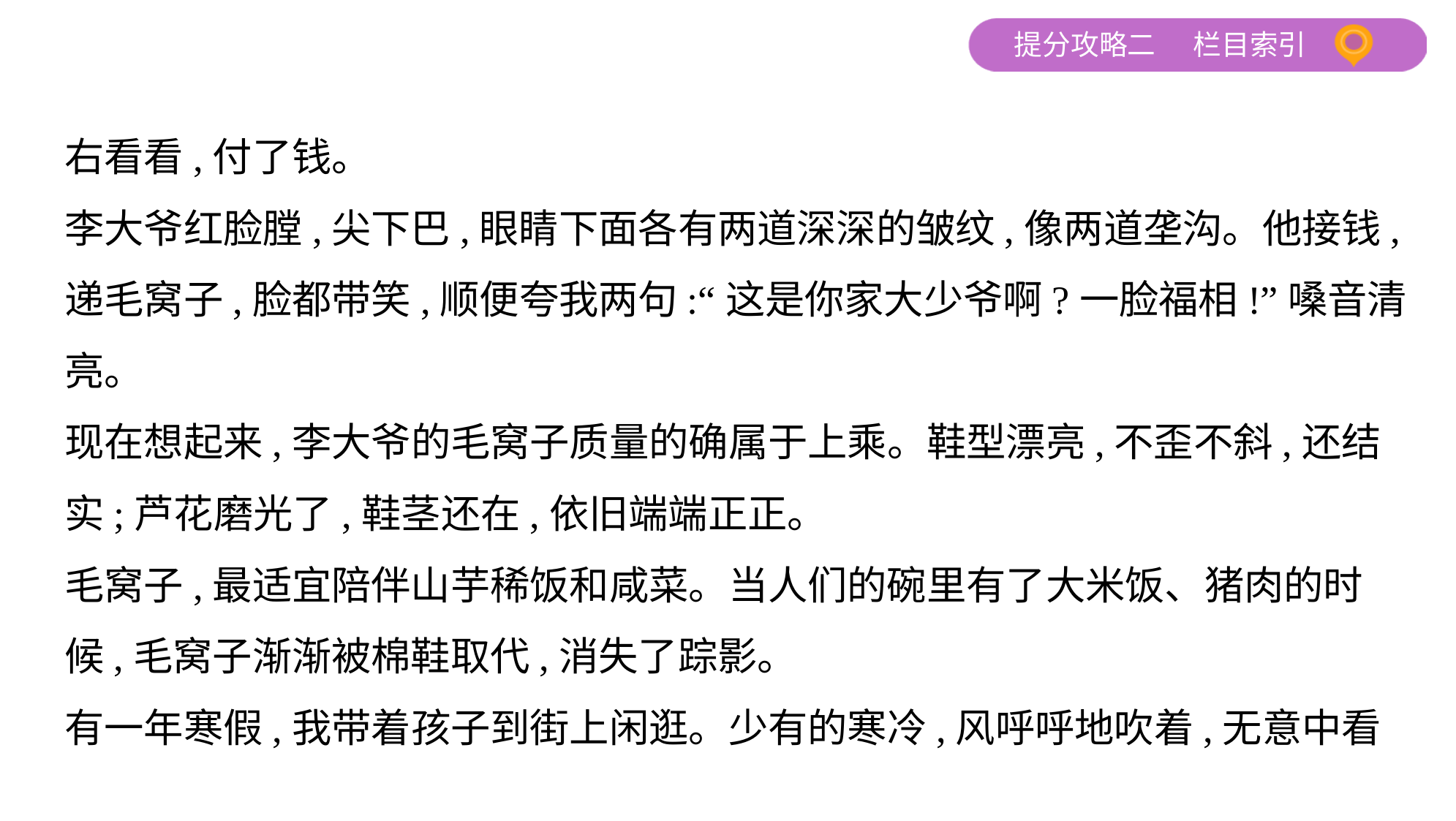

右看看,付了钱。
李大爷红脸膛,尖下巴,眼睛下面各有两道深深的皱纹,像两道垄沟。他接钱,
递毛窝子,脸都带笑,顺便夸我两句:“这是你家大少爷啊?一脸福相!”嗓音清
亮。
现在想起来,李大爷的毛窝子质量的确属于上乘。鞋型漂亮,不歪不斜,还结
实;芦花磨光了,鞋茎还在,依旧端端正正。
毛窝子,最适宜陪伴山芋稀饭和咸菜。当人们的碗里有了大米饭、猪肉的时
候,毛窝子渐渐被棉鞋取代,消失了踪影。
有一年寒假,我带着孩子到街上闲逛。少有的寒冷,风呼呼地吹着,无意中看